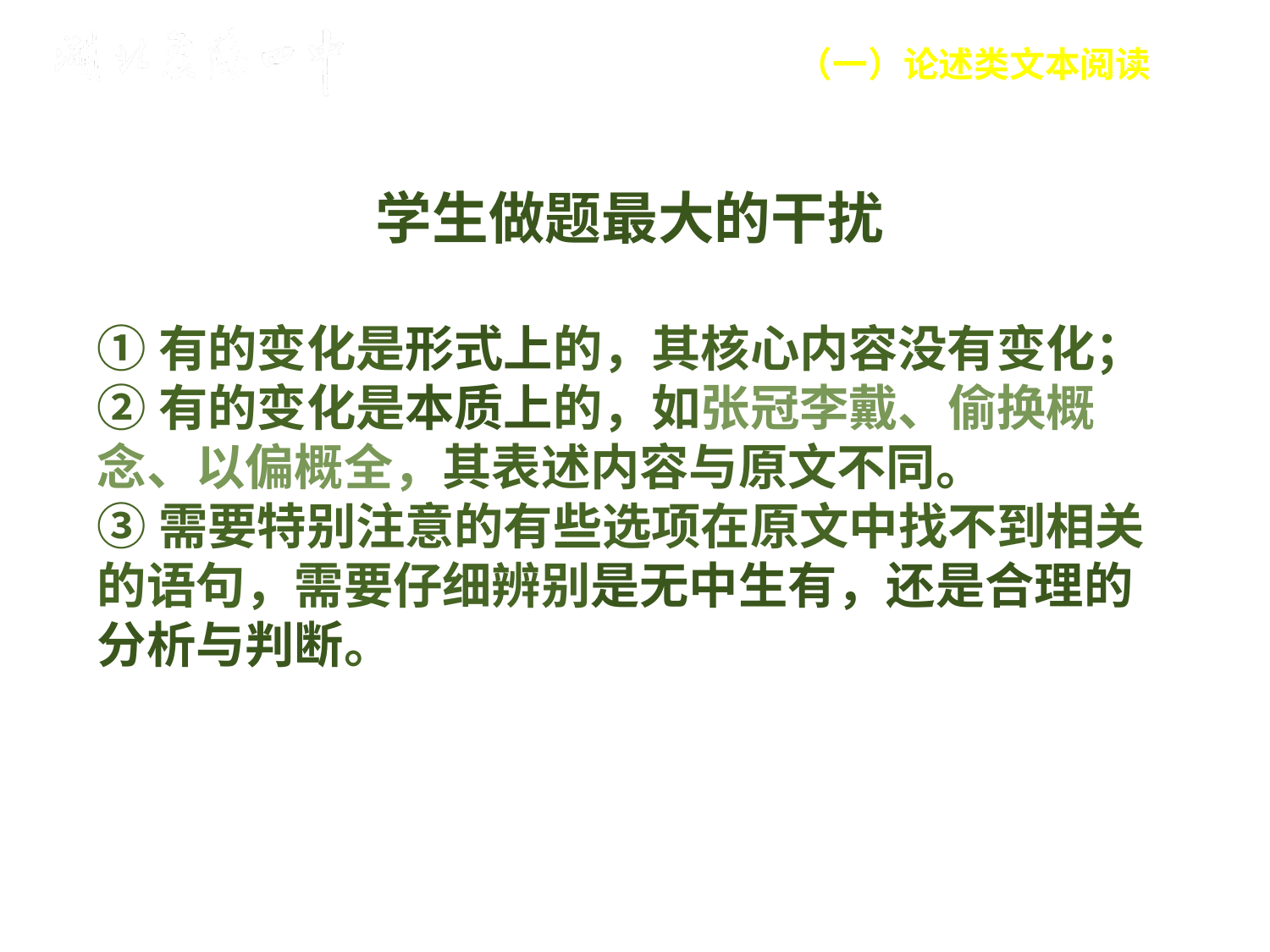

（一）论述类文本阅读

学生做题最大的干扰

①有的变化是形式上的，其核心内容没有变化；
②有的变化是本质上的，如张冠李戴、偷换概念、以偏概全，其表述内容与原文不同。
③需要特别注意的有些选项在原文中找不到相关的语句，需要仔细辨别是无中生有，还是合理的分析与判断。